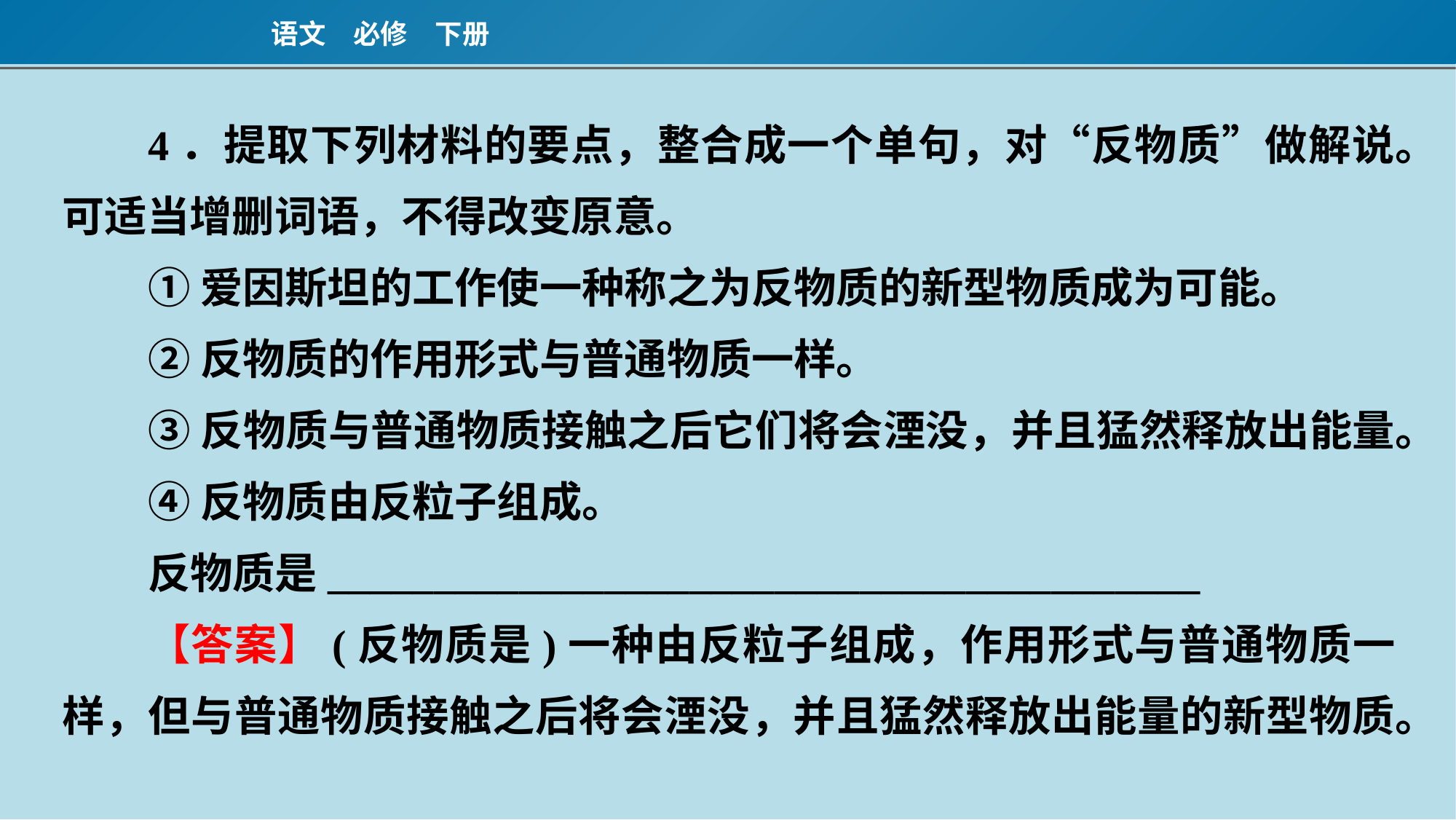

4．提取下列材料的要点，整合成一个单句，对“反物质”做解说。可适当增删词语，不得改变原意。
①爱因斯坦的工作使一种称之为反物质的新型物质成为可能。
②反物质的作用形式与普通物质一样。
③反物质与普通物质接触之后它们将会湮没，并且猛然释放出能量。
④反物质由反粒子组成。
反物质是_________________________________________
【答案】(反物质是)一种由反粒子组成，作用形式与普通物质一样，但与普通物质接触之后将会湮没，并且猛然释放出能量的新型物质。